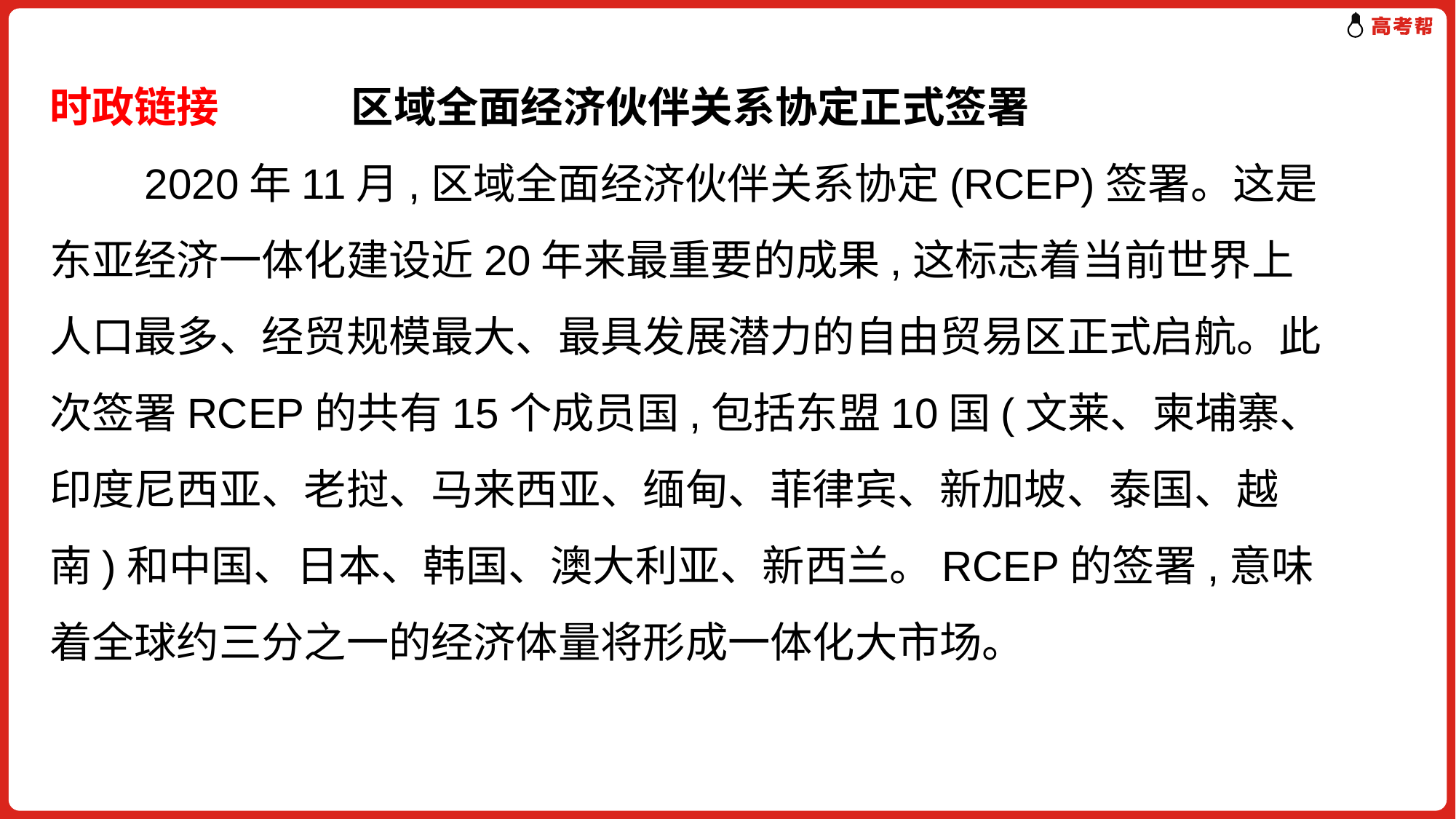

时政链接　　     区域全面经济伙伴关系协定正式签署
　　2020年11月,区域全面经济伙伴关系协定(RCEP)签署。这是东亚经济一体化建设近20年来最重要的成果,这标志着当前世界上人口最多、经贸规模最大、最具发展潜力的自由贸易区正式启航。此次签署RCEP的共有15个成员国,包括东盟10国(文莱、柬埔寨、印度尼西亚、老挝、马来西亚、缅甸、菲律宾、新加坡、泰国、越南)和中国、日本、韩国、澳大利亚、新西兰。RCEP的签署,意味着全球约三分之一的经济体量将形成一体化大市场。